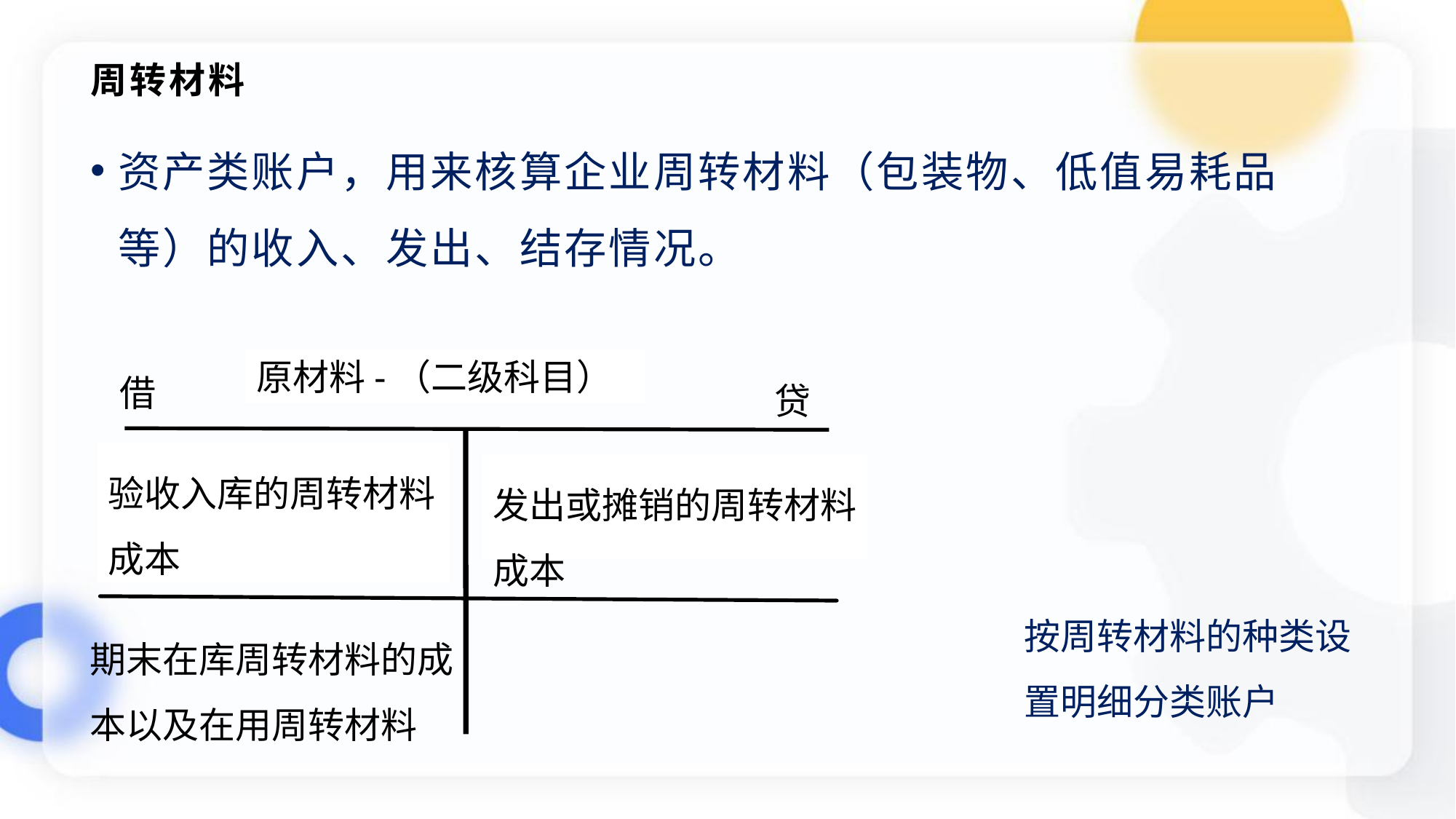

# 周转材料
资产类账户，用来核算企业周转材料（包装物、低值易耗品等）的收入、发出、结存情况。

原材料-（二级科目）

验收入库的周转材料成本
发出或摊销的周转材料成本
借
贷
按周转材料的种类设置明细分类账户
期末在库周转材料的成本以及在用周转材料